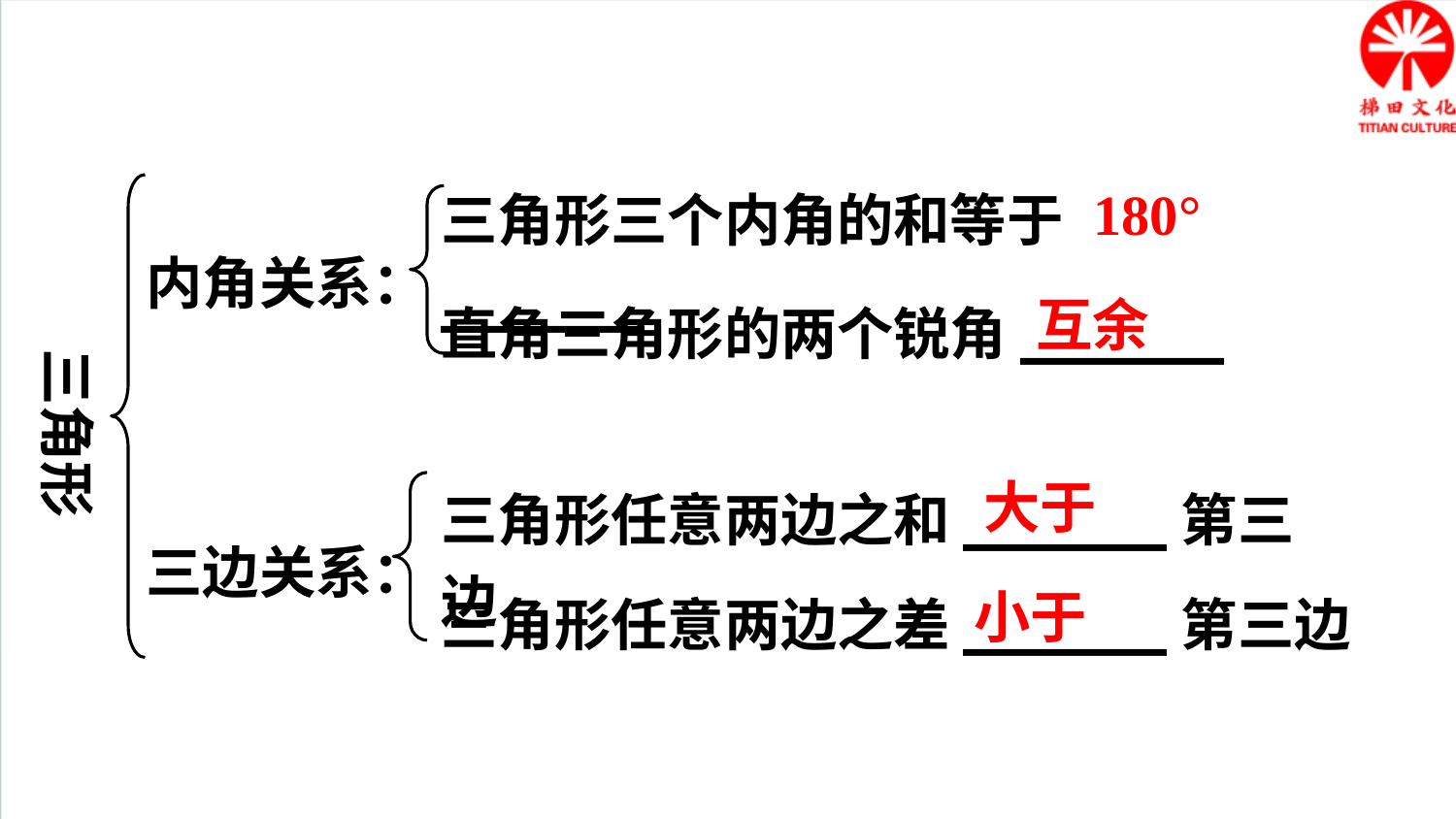

180°
三角形三个内角的和等于______

内角关系：
直角三角形的两个锐角______

三角形任意两边之和______第三边

三边关系：
三角形任意两边之差______第三边
三角形
互余
大于
小于